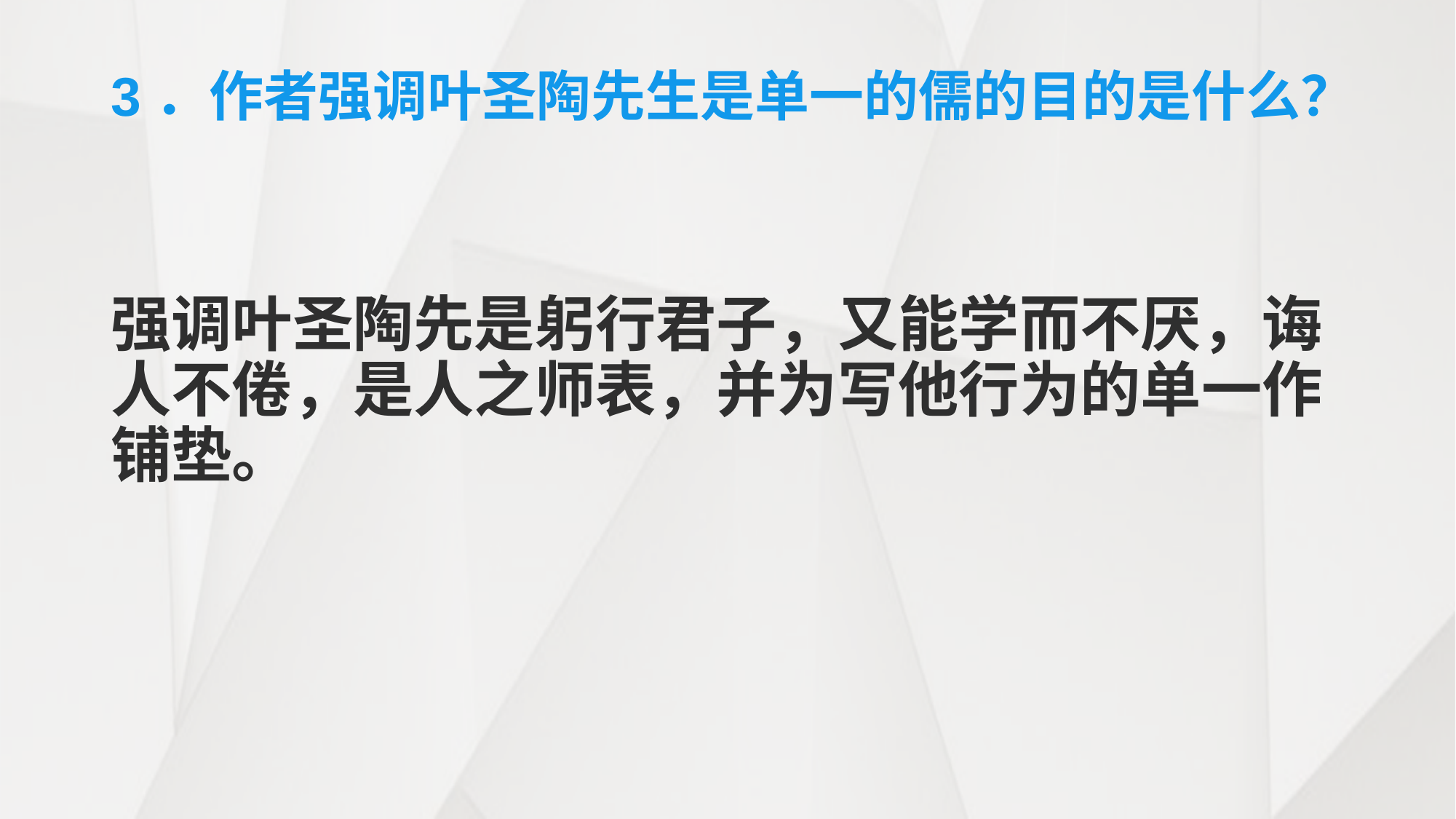

# 3．作者强调叶圣陶先生是单一的儒的目的是什么？

强调叶圣陶先是躬行君子，又能学而不厌，诲人不倦，是人之师表，并为写他行为的单一作铺垫。